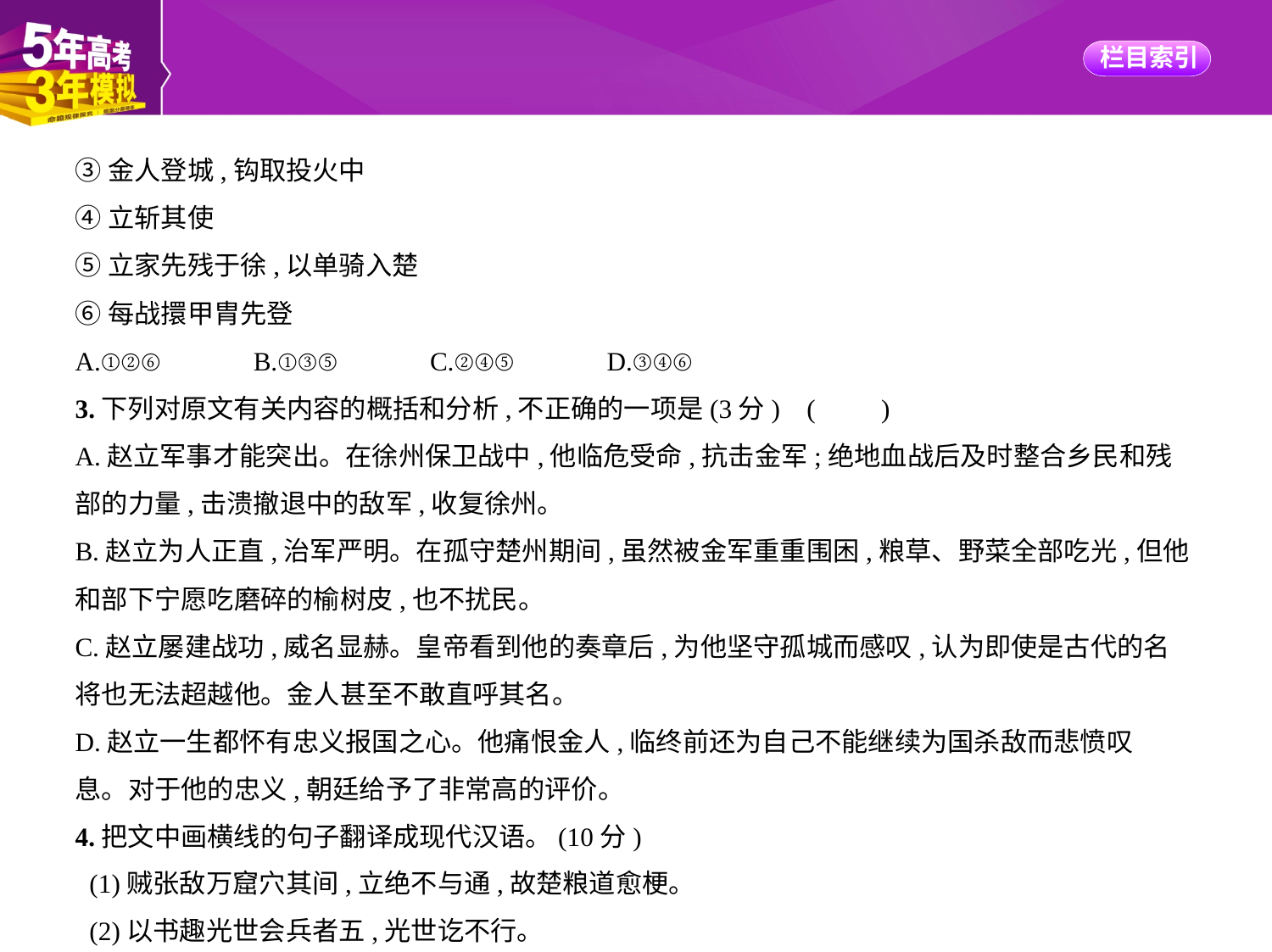

③金人登城,钩取投火中
④立斩其使
⑤立家先残于徐,以单骑入楚
⑥每战擐甲胄先登
A.①②⑥　　　B.①③⑤　　　C.②④⑤　　　D.③④⑥
3.下列对原文有关内容的概括和分析,不正确的一项是(3分) (　　)
A.赵立军事才能突出。在徐州保卫战中,他临危受命,抗击金军;绝地血战后及时整合乡民和残
部的力量,击溃撤退中的敌军,收复徐州。
B.赵立为人正直,治军严明。在孤守楚州期间,虽然被金军重重围困,粮草、野菜全部吃光,但他
和部下宁愿吃磨碎的榆树皮,也不扰民。
C.赵立屡建战功,威名显赫。皇帝看到他的奏章后,为他坚守孤城而感叹,认为即使是古代的名
将也无法超越他。金人甚至不敢直呼其名。
D.赵立一生都怀有忠义报国之心。他痛恨金人,临终前还为自己不能继续为国杀敌而悲愤叹
息。对于他的忠义,朝廷给予了非常高的评价。
4.把文中画横线的句子翻译成现代汉语。(10分)
(1)贼张敌万窟穴其间,立绝不与通,故楚粮道愈梗。
(2)以书趣光世会兵者五,光世讫不行。